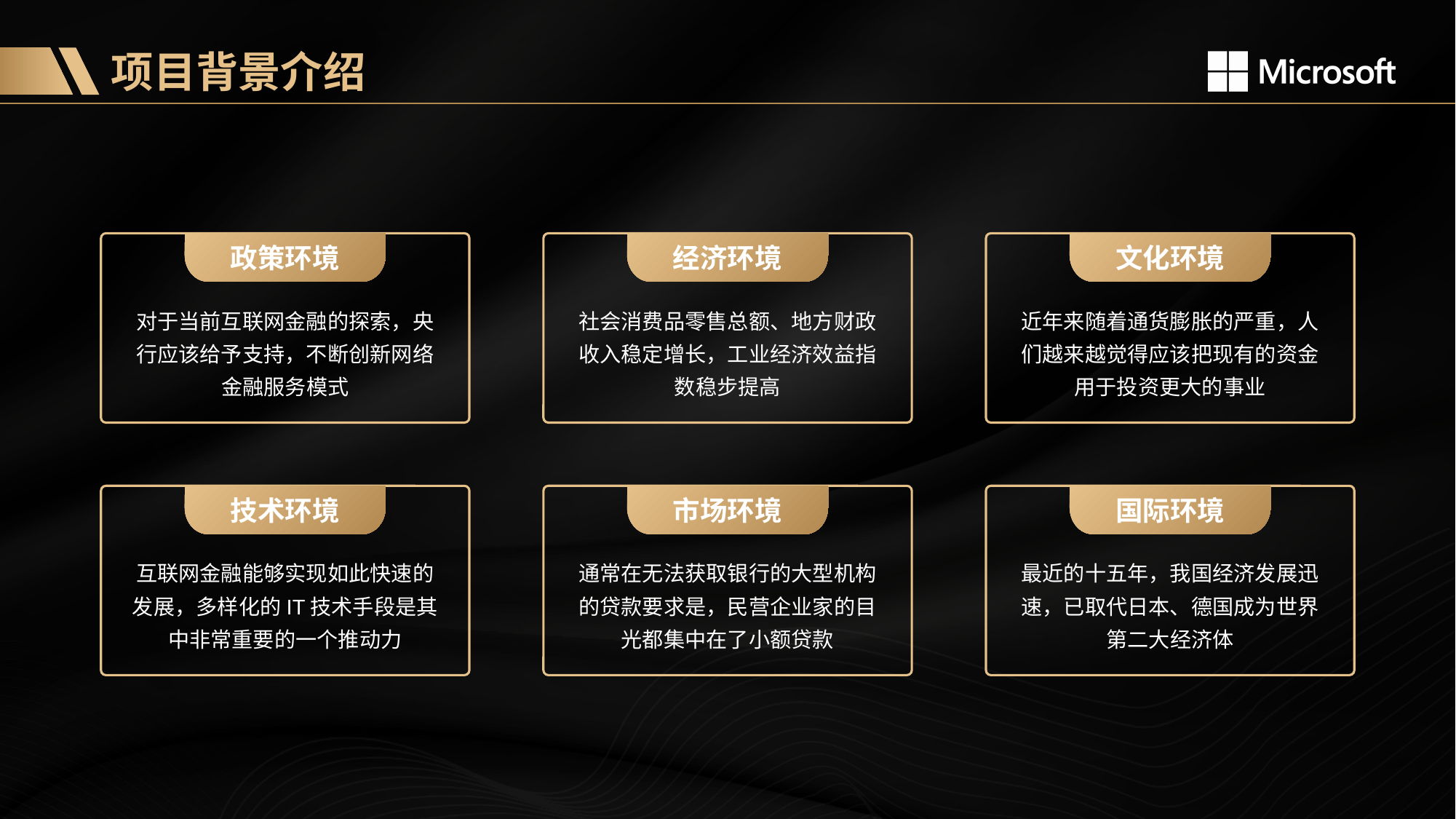

项目背景介绍

政策环境
经济环境
文化环境
对于当前互联网金融的探索，央行应该给予支持，不断创新网络金融服务模式
社会消费品零售总额、地方财政收入稳定增长，工业经济效益指数稳步提高
近年来随着通货膨胀的严重，人们越来越觉得应该把现有的资金用于投资更大的事业

技术环境
市场环境
国际环境
互联网金融能够实现如此快速的发展，多样化的IT技术手段是其中非常重要的一个推动力
通常在无法获取银行的大型机构的贷款要求是，民营企业家的目光都集中在了小额贷款
最近的十五年，我国经济发展迅速，已取代日本、德国成为世界第二大经济体